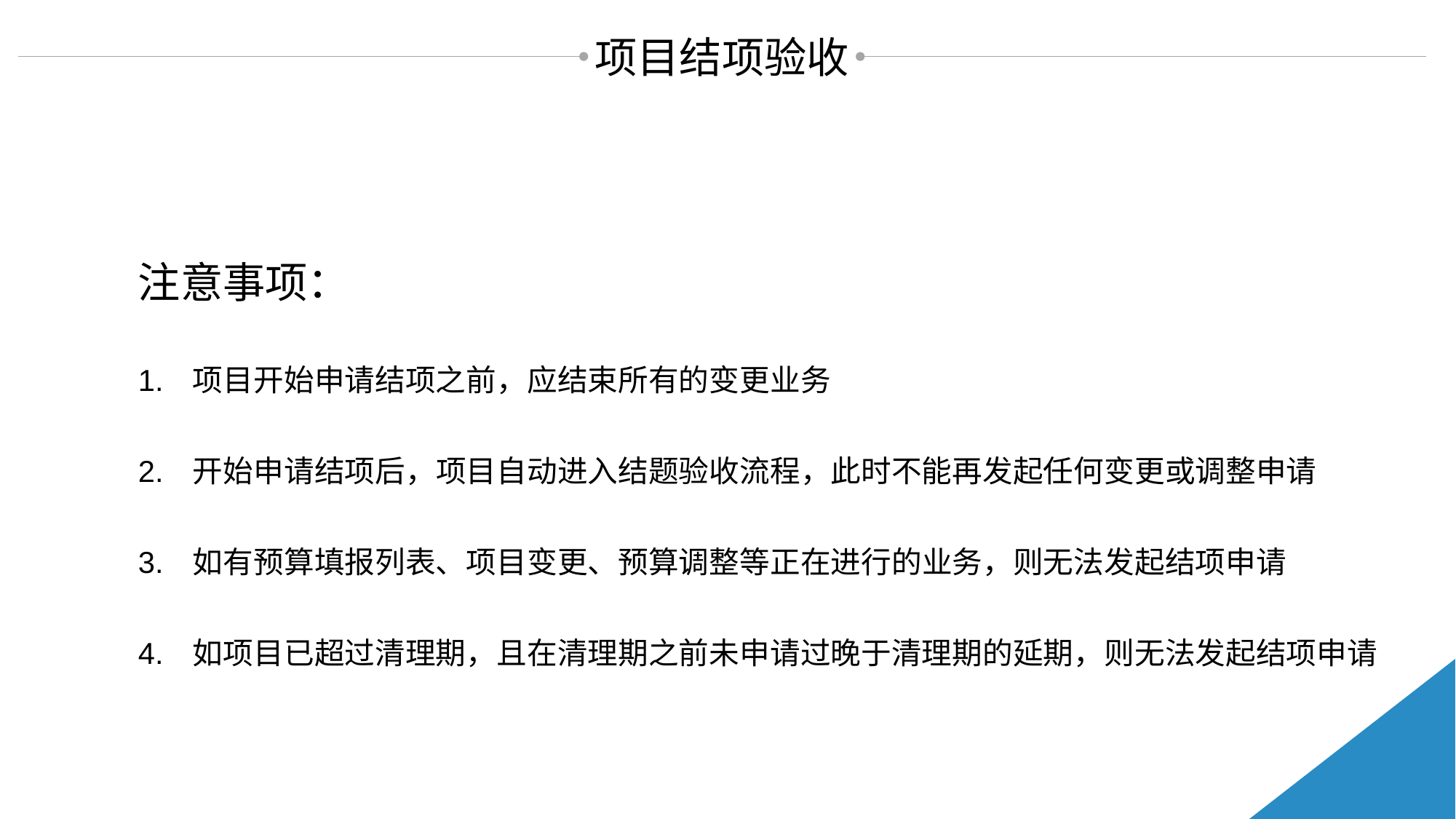

项目结项验收
注意事项：
项目开始申请结项之前，应结束所有的变更业务
开始申请结项后，项目自动进入结题验收流程，此时不能再发起任何变更或调整申请
如有预算填报列表、项目变更、预算调整等正在进行的业务，则无法发起结项申请
如项目已超过清理期，且在清理期之前未申请过晚于清理期的延期，则无法发起结项申请